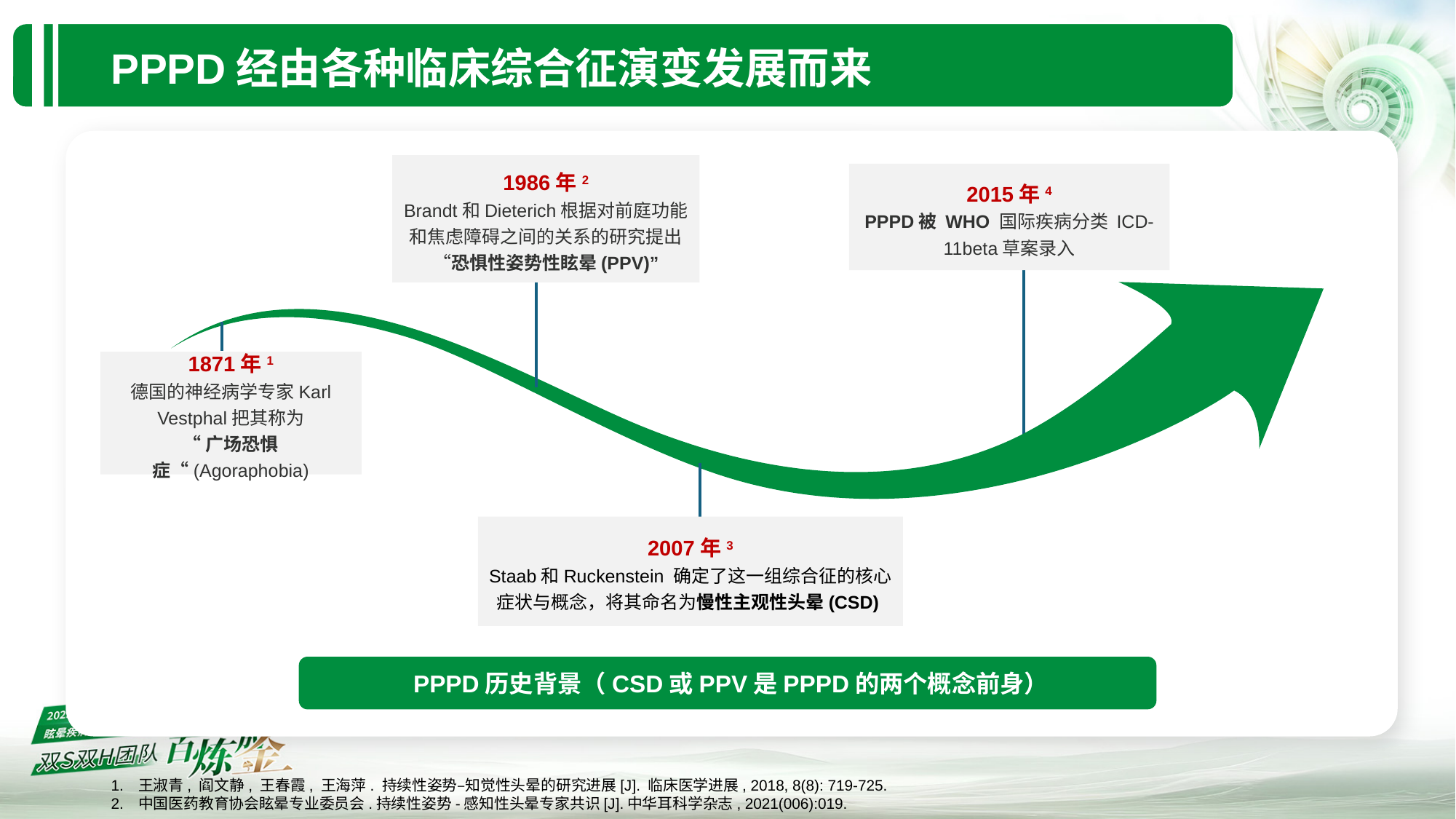

PPPD经由各种临床综合征演变发展而来
#

1986年2
Brandt和Dieterich根据对前庭功能和焦虑障碍之间的关系的研究提出“恐惧性姿势性眩晕(PPV)”
2015年4
PPPD被 WHO 国际疾病分类 ICD-11beta草案录入

1871年1
德国的神经病学专家Karl Vestphal把其称为
“广场恐惧症“(Agoraphobia)
2007年3
Staab和Ruckenstein 确定了这一组综合征的核心症状与概念，将其命名为慢性主观性头晕(CSD)
 PPPD历史背景（CSD或PPV是PPPD的两个概念前身）
王淑青, 阎文静, 王春霞, 王海萍. 持续性姿势–知觉性头晕的研究进展[J]. 临床医学进展, 2018, 8(8): 719-725.
中国医药教育协会眩晕专业委员会.持续性姿势-感知性头晕专家共识[J].中华耳科学杂志, 2021(006):019.